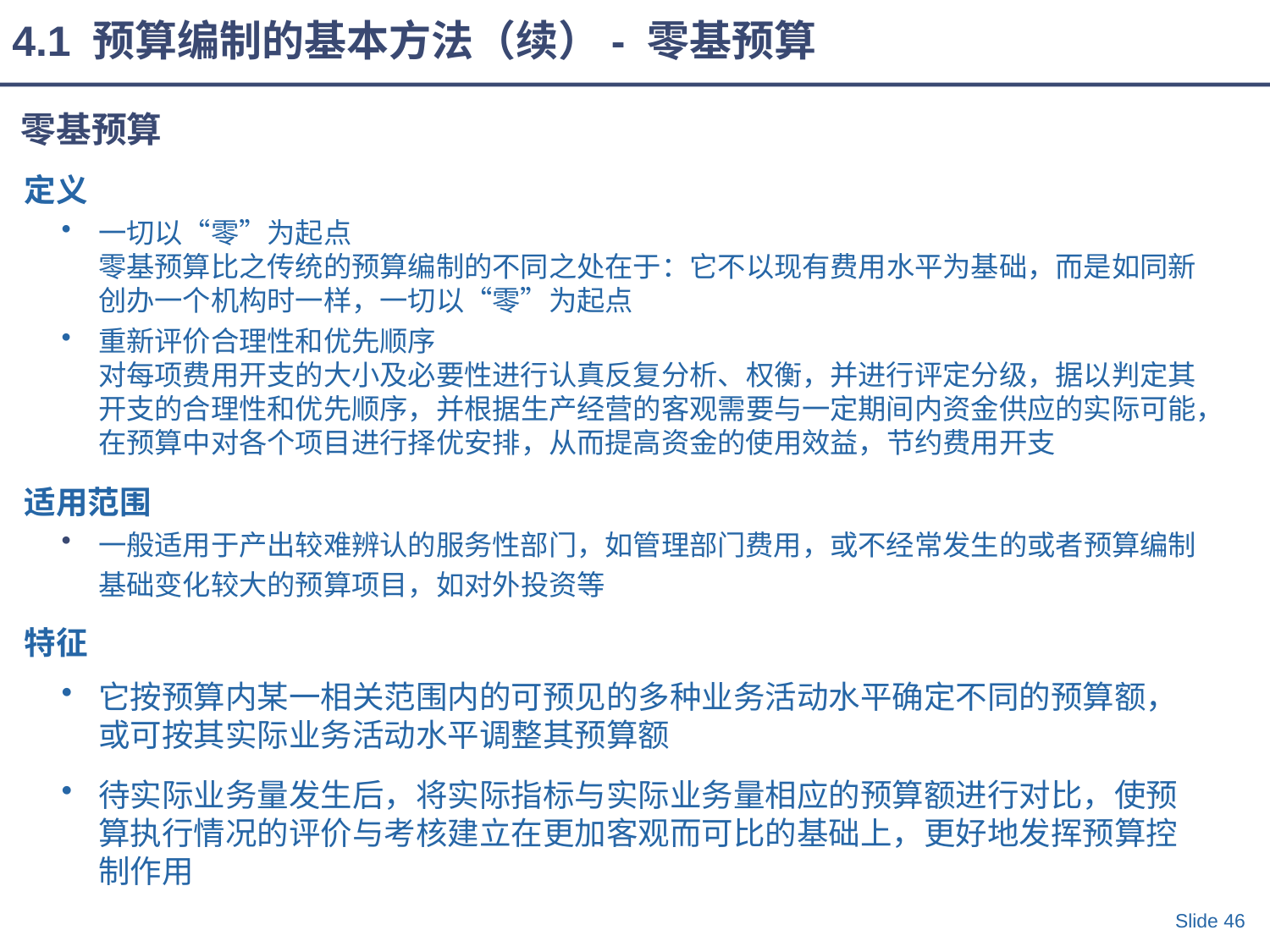

4.1 预算编制的基本方法（续）- 零基预算

零基预算
定义
一切以“零”为起点
零基预算比之传统的预算编制的不同之处在于：它不以现有费用水平为基础，而是如同新创办一个机构时一样，一切以“零”为起点
重新评价合理性和优先顺序
对每项费用开支的大小及必要性进行认真反复分析、权衡，并进行评定分级，据以判定其开支的合理性和优先顺序，并根据生产经营的客观需要与一定期间内资金供应的实际可能，在预算中对各个项目进行择优安排，从而提高资金的使用效益，节约费用开支
适用范围
一般适用于产出较难辨认的服务性部门，如管理部门费用，或不经常发生的或者预算编制基础变化较大的预算项目，如对外投资等
特征
它按预算内某一相关范围内的可预见的多种业务活动水平确定不同的预算额，或可按其实际业务活动水平调整其预算额
待实际业务量发生后，将实际指标与实际业务量相应的预算额进行对比，使预算执行情况的评价与考核建立在更加客观而可比的基础上，更好地发挥预算控制作用
Slide 46